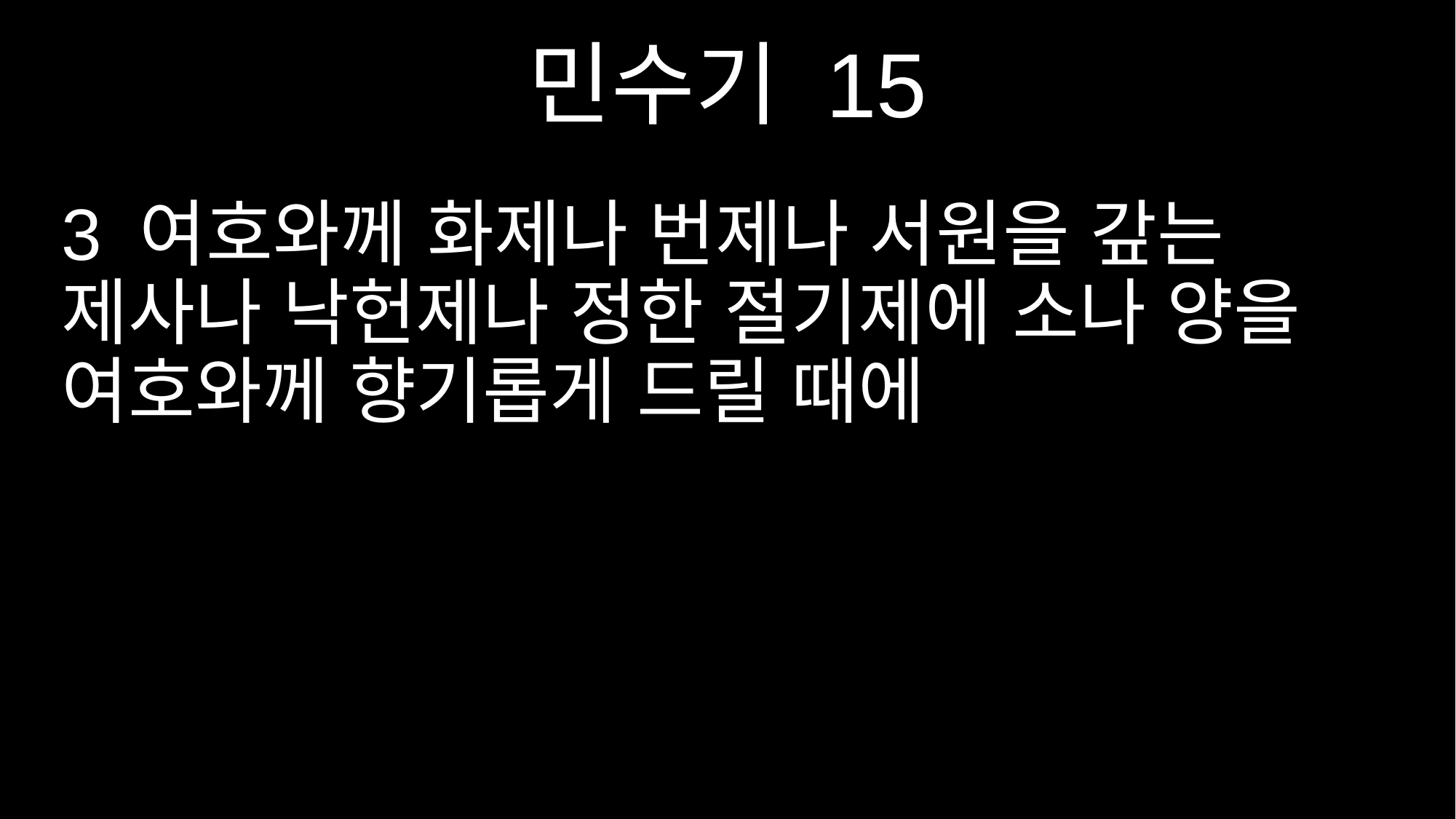

민수기 15
3 여호와께 화제나 번제나 서원을 갚는 제사나 낙헌제나 정한 절기제에 소나 양을 여호와께 향기롭게 드릴 때에